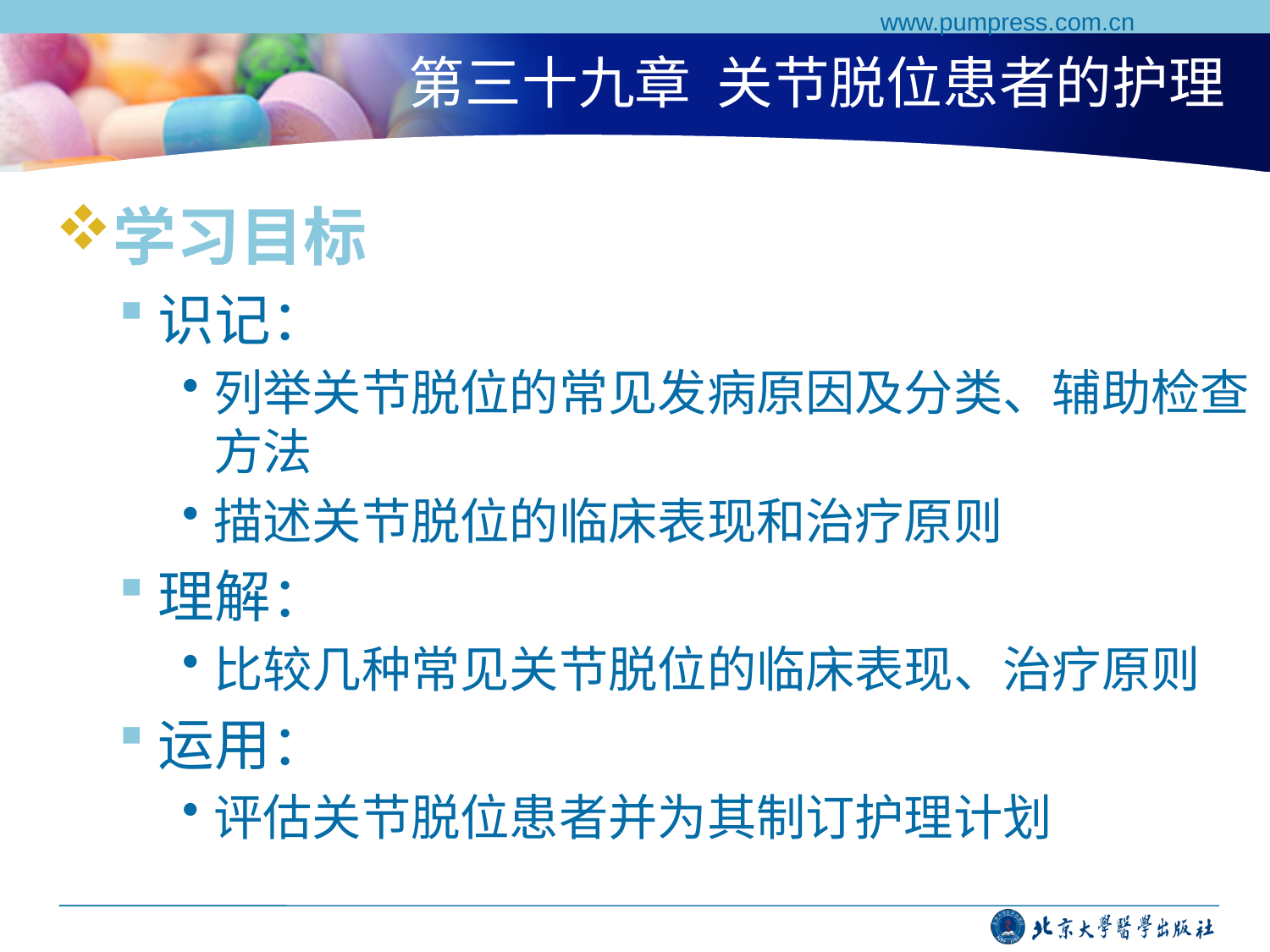

www.pumpress.com.cn
# 第三十九章  关节脱位患者的护理
学习目标
识记：
列举关节脱位的常见发病原因及分类、辅助检查方法
描述关节脱位的临床表现和治疗原则
理解：
比较几种常见关节脱位的临床表现、治疗原则
运用：
评估关节脱位患者并为其制订护理计划